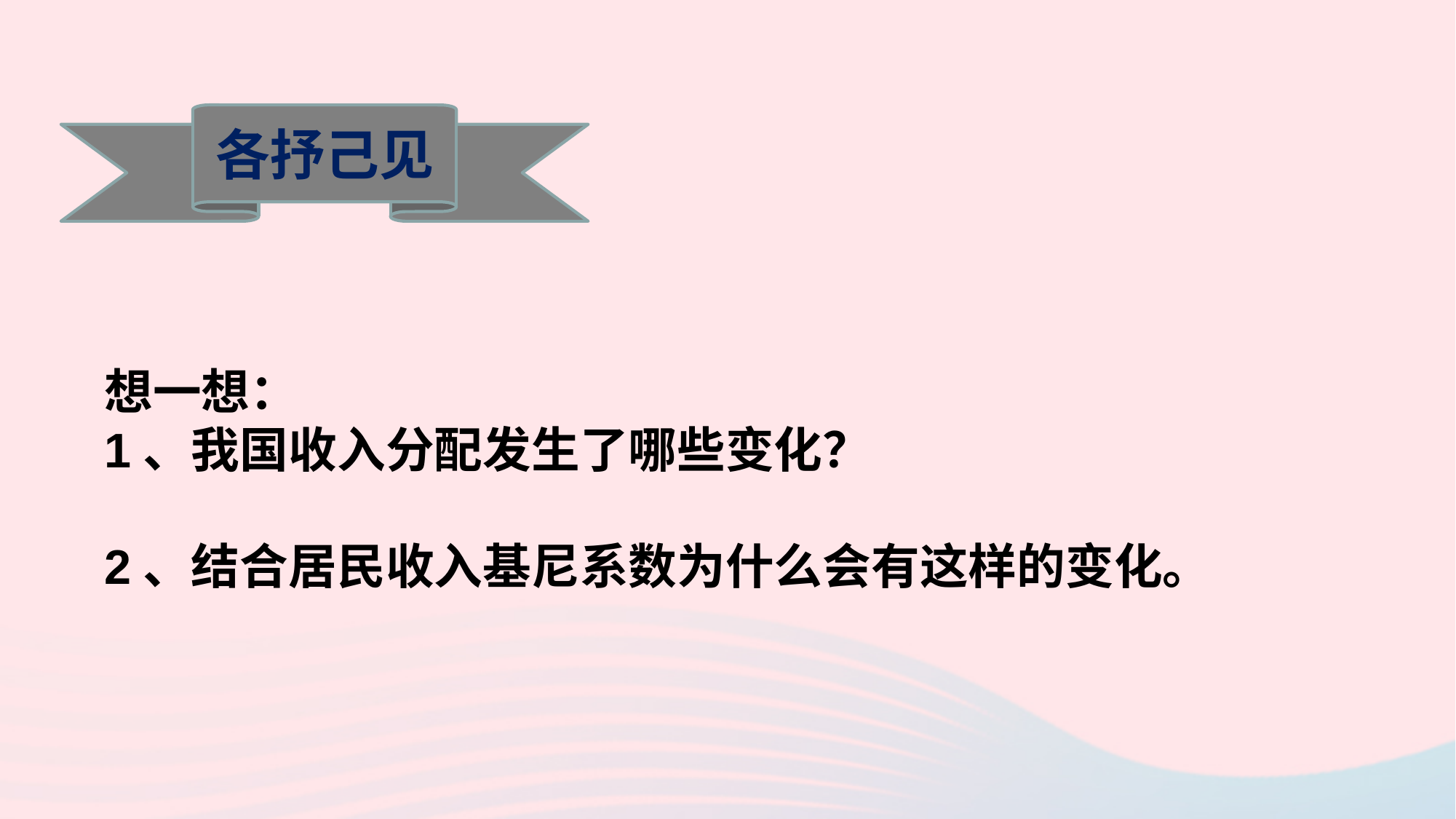

各抒己见
想一想：
1、我国收入分配发生了哪些变化？

2、结合居民收入基尼系数为什么会有这样的变化。